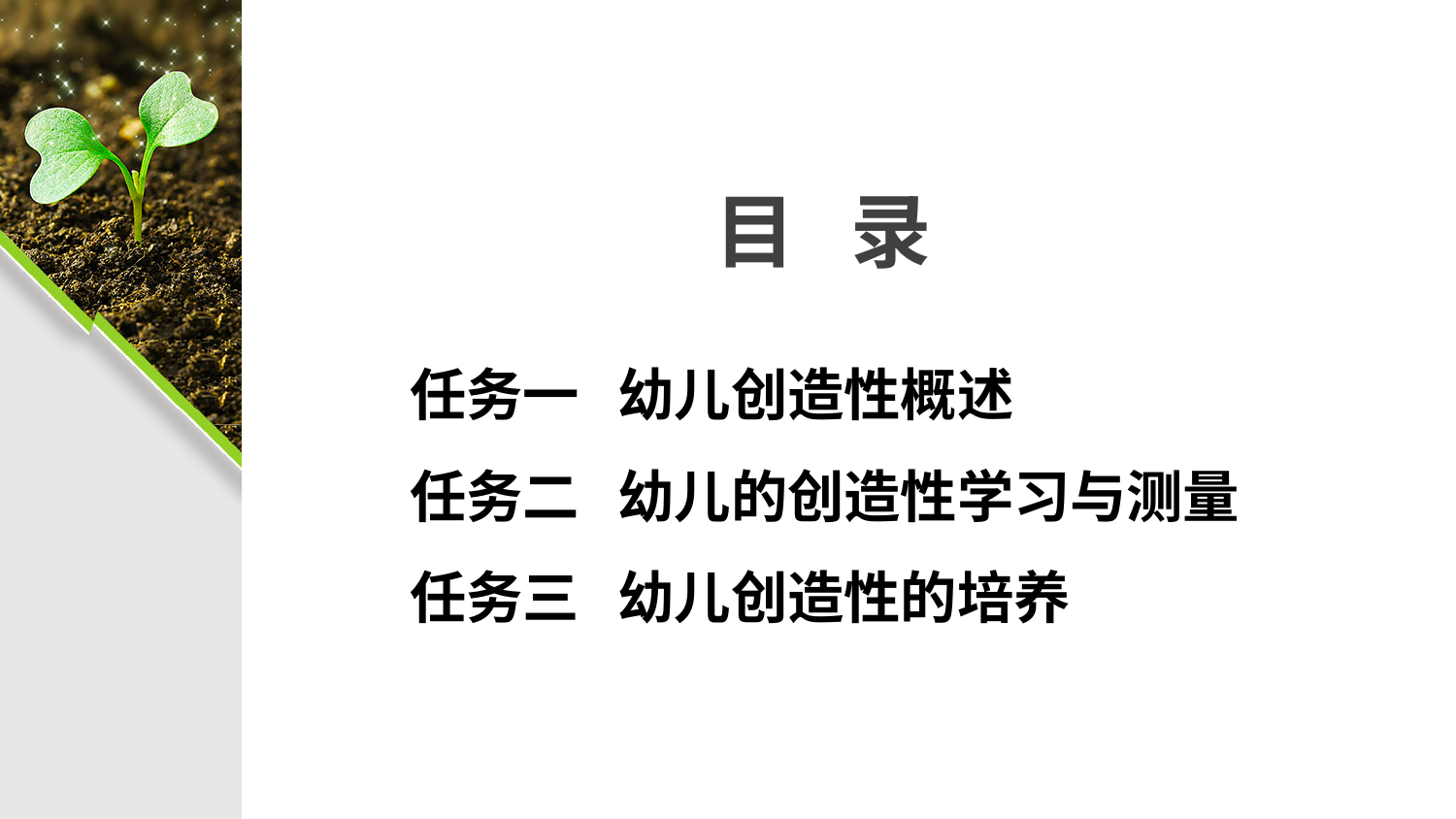

目   录
任务一   幼儿创造性概述
任务二   幼儿的创造性学习与测量
任务三   幼儿创造性的培养